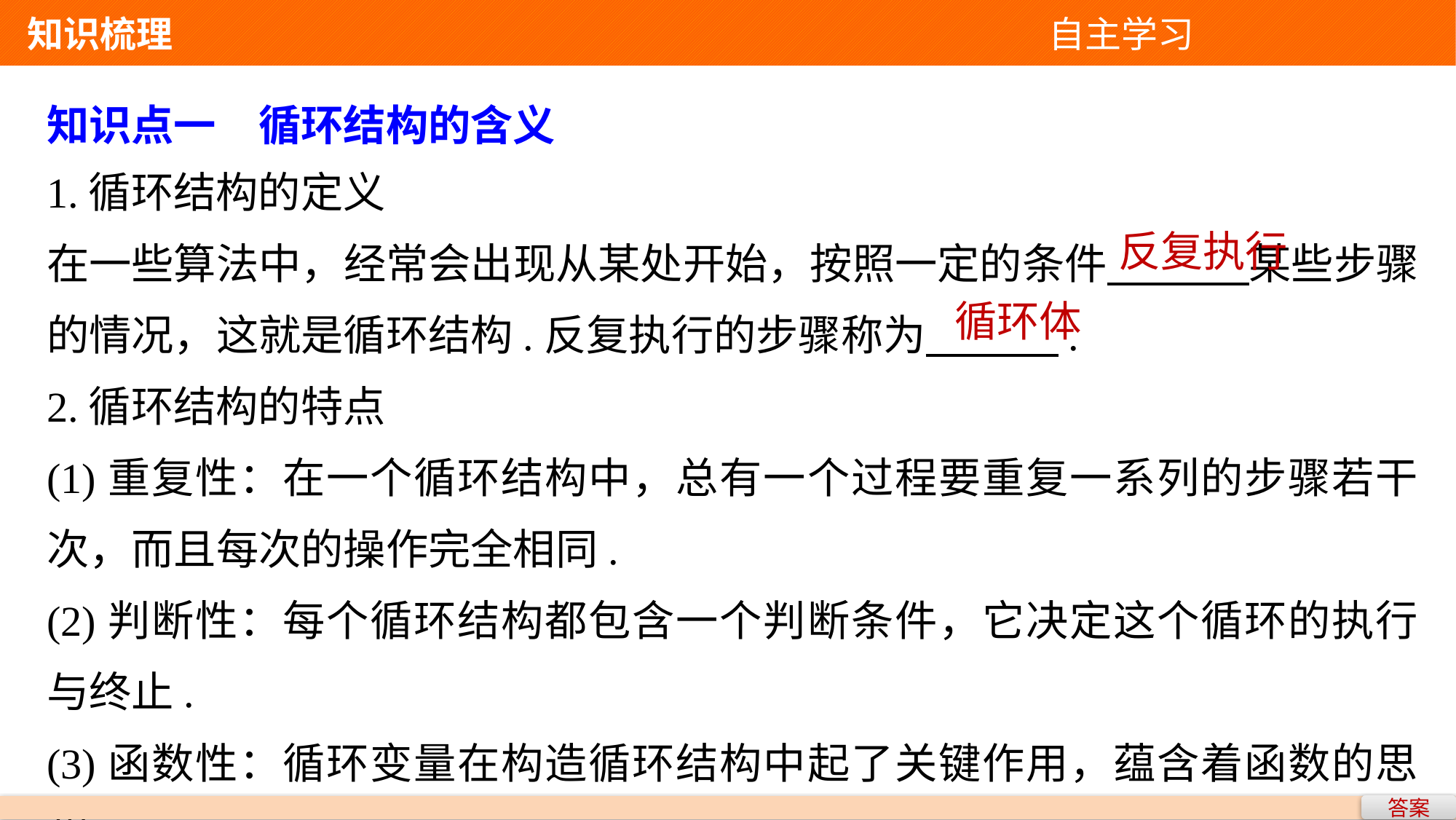

知识梳理                                                                                                           自主学习
知识点一　循环结构的含义
1.循环结构的定义
在一些算法中，经常会出现从某处开始，按照一定的条件               某些步骤的情况，这就是循环结构.反复执行的步骤称为              .
2.循环结构的特点
(1)重复性：在一个循环结构中，总有一个过程要重复一系列的步骤若干次，而且每次的操作完全相同.
(2)判断性：每个循环结构都包含一个判断条件，它决定这个循环的执行与终止.
(3)函数性：循环变量在构造循环结构中起了关键作用，蕴含着函数的思想.
反复执行
循环体
答案